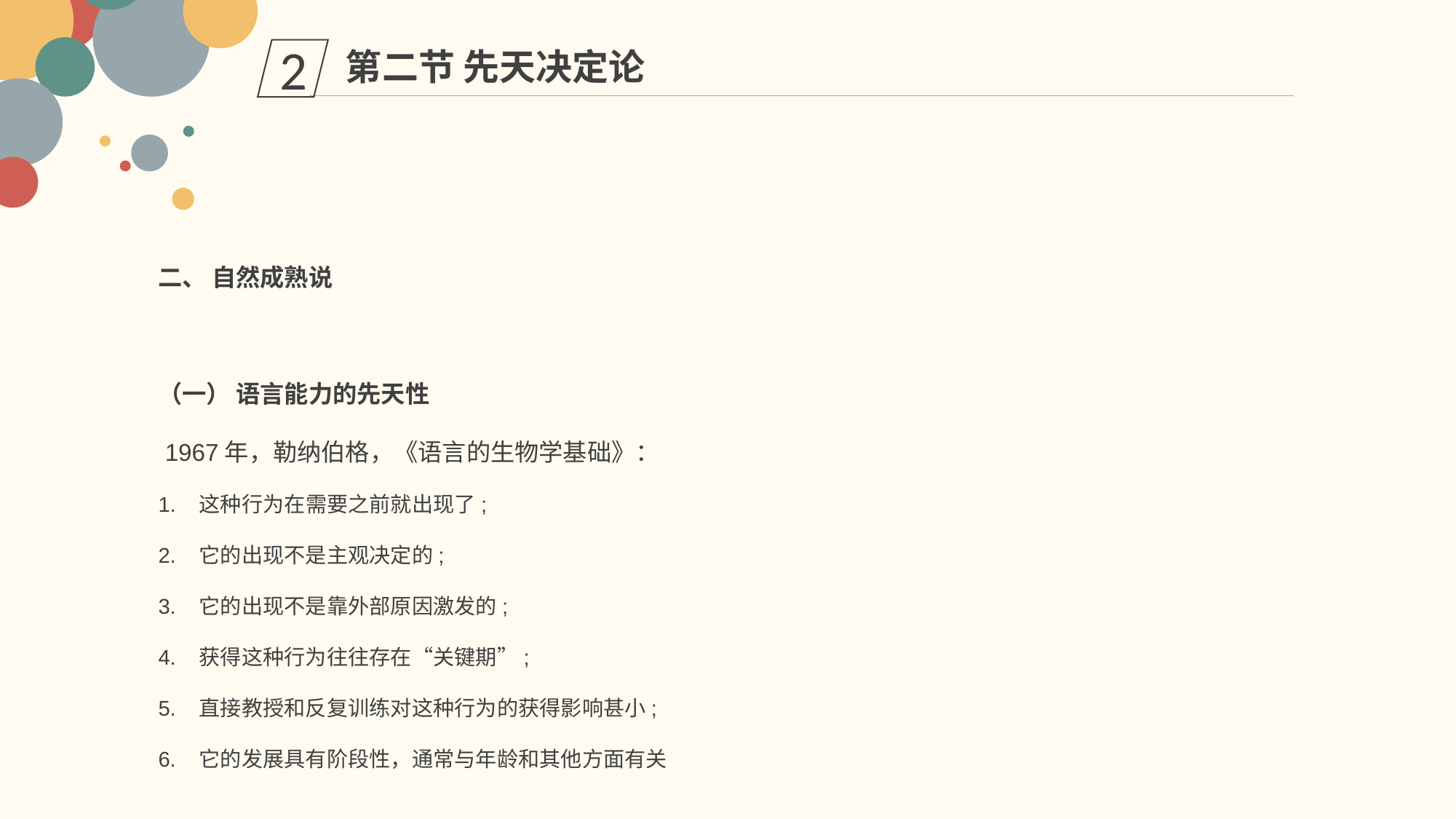

第二节 先天决定论
2
二、 自然成熟说

（一） 语言能力的先天性
 1967年，勒纳伯格，《语言的生物学基础》：
这种行为在需要之前就出现了;
它的出现不是主观决定的;
它的出现不是靠外部原因激发的;
获得这种行为往往存在“关键期”;
直接教授和反复训练对这种行为的获得影响甚小;
它的发展具有阶段性，通常与年龄和其他方面有关